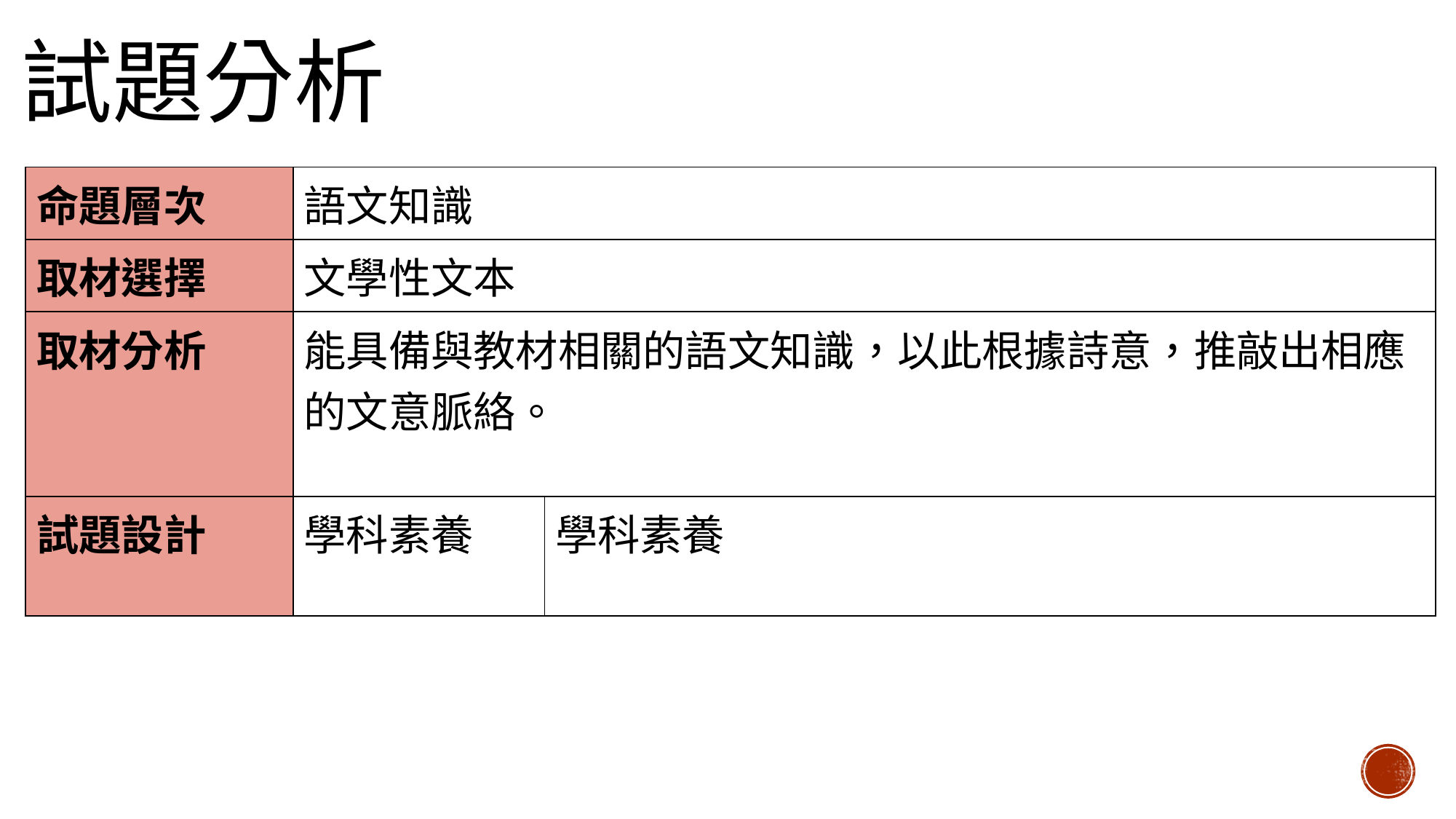

# 試題分析
| 命題層次 | 語文知識 |  |
| --- | --- | --- |
| 取材選擇 | 文學性文本 |  |
| 取材分析 | 能具備與教材相關的語文知識，以此根據詩意，推敲出相應的文意脈絡。 |  |
| 試題設計 | 學科素養 | 學科素養 |